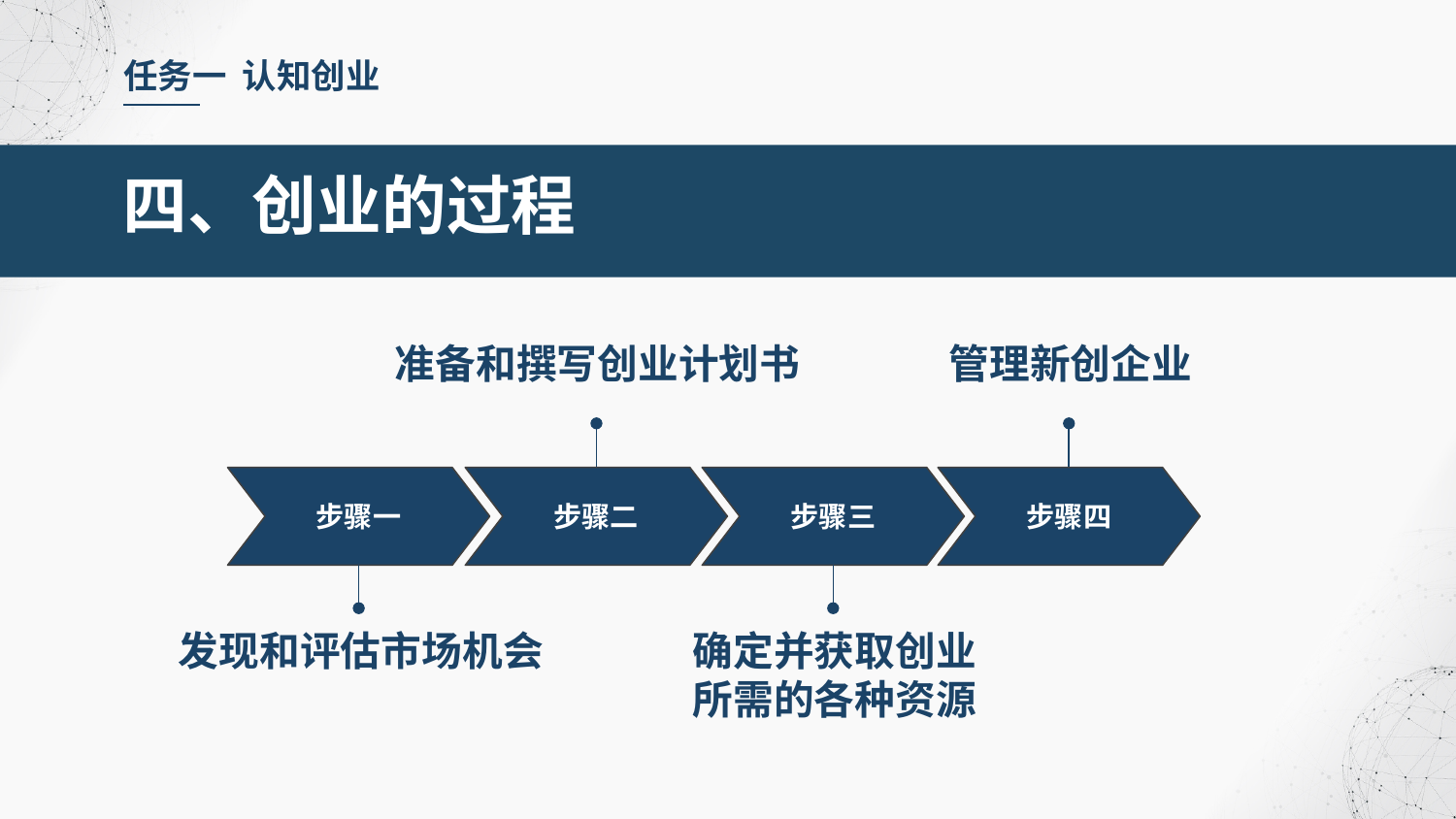

任务一  认知创业

四、创业的过程
准备和撰写创业计划书
管理新创企业
步骤一
步骤二
步骤三
步骤四
确定并获取创业
所需的各种资源
发现和评估市场机会